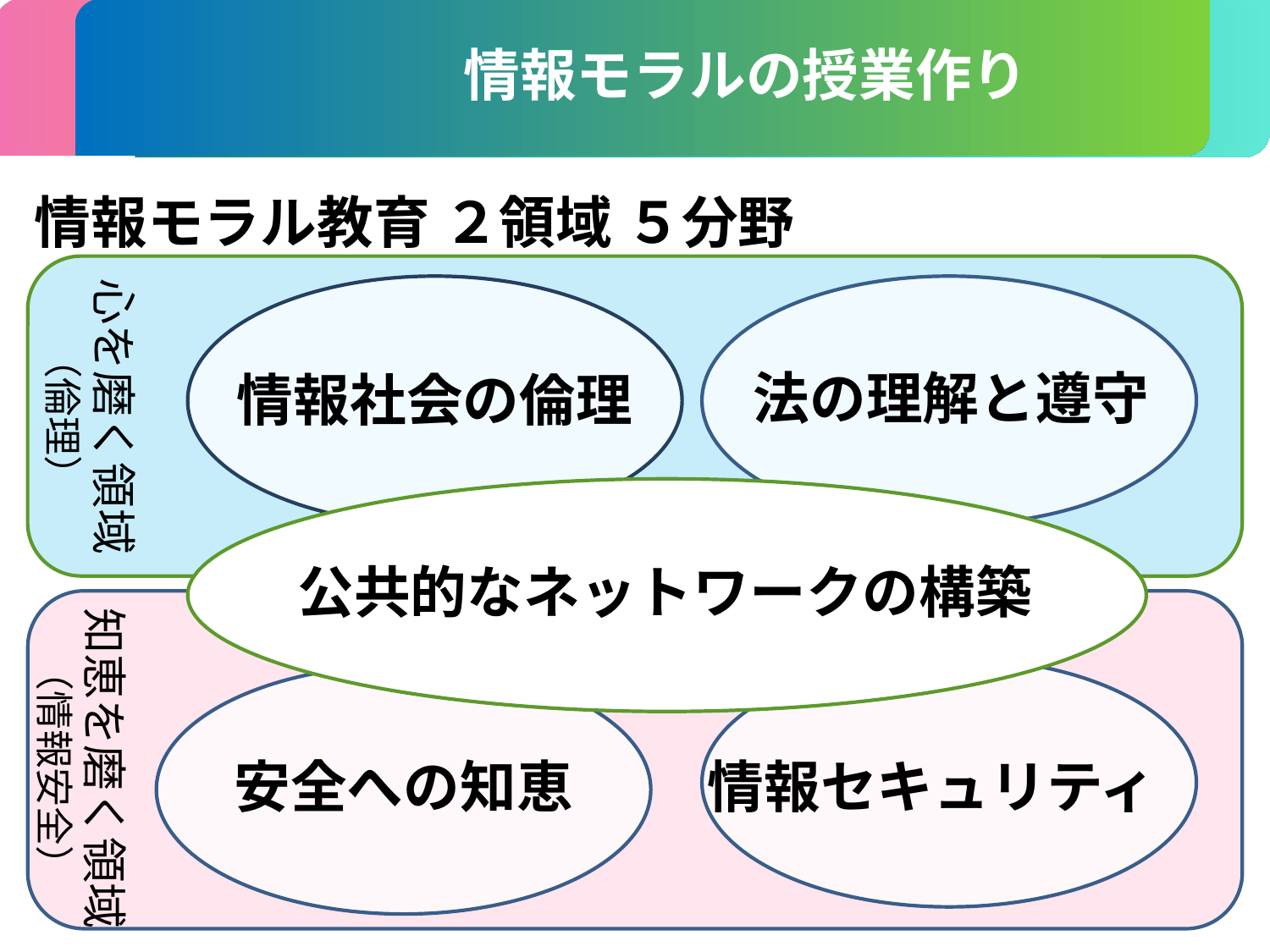

情報モラルの授業作り

情報モラル教育 ２領域 ５分野
心を磨く領域
（倫理）

情報社会の倫理

法の理解と遵守

公共的なネットワークの構築
知恵を磨く領域
（情報安全）

情報セキュリティ

安全への知恵